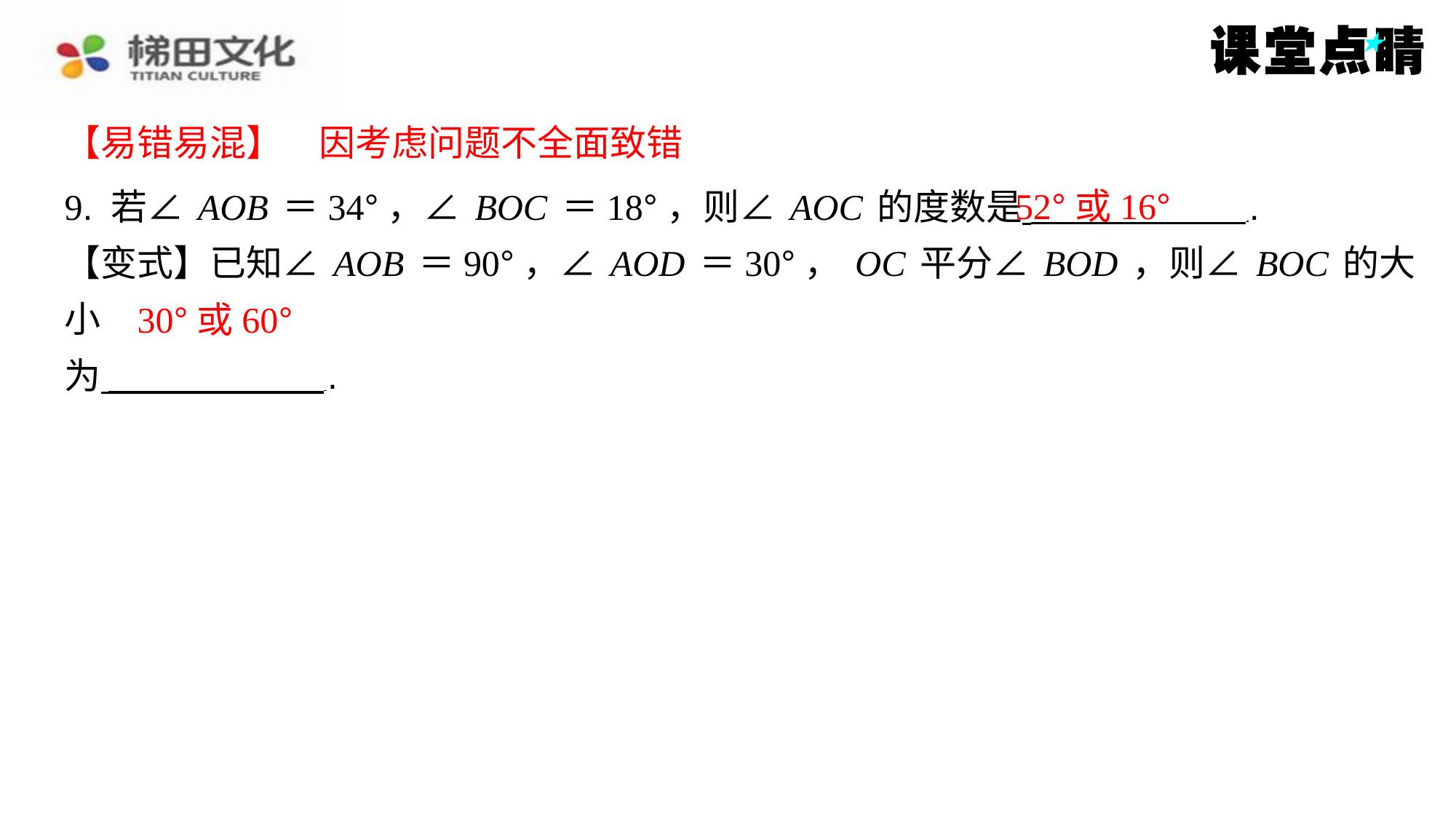

【易错易混】　因考虑问题不全面致错
【易错易混】　因考虑问题不全面致错
52°或16°
9. 若∠AOB＝34°，∠BOC＝18°，则∠AOC的度数是                                  ⁠.
【变式】已知∠AOB＝90°，∠AOD＝30°，OC平分∠BOD，则∠BOC的大小
为                                  ⁠.
30°或60°